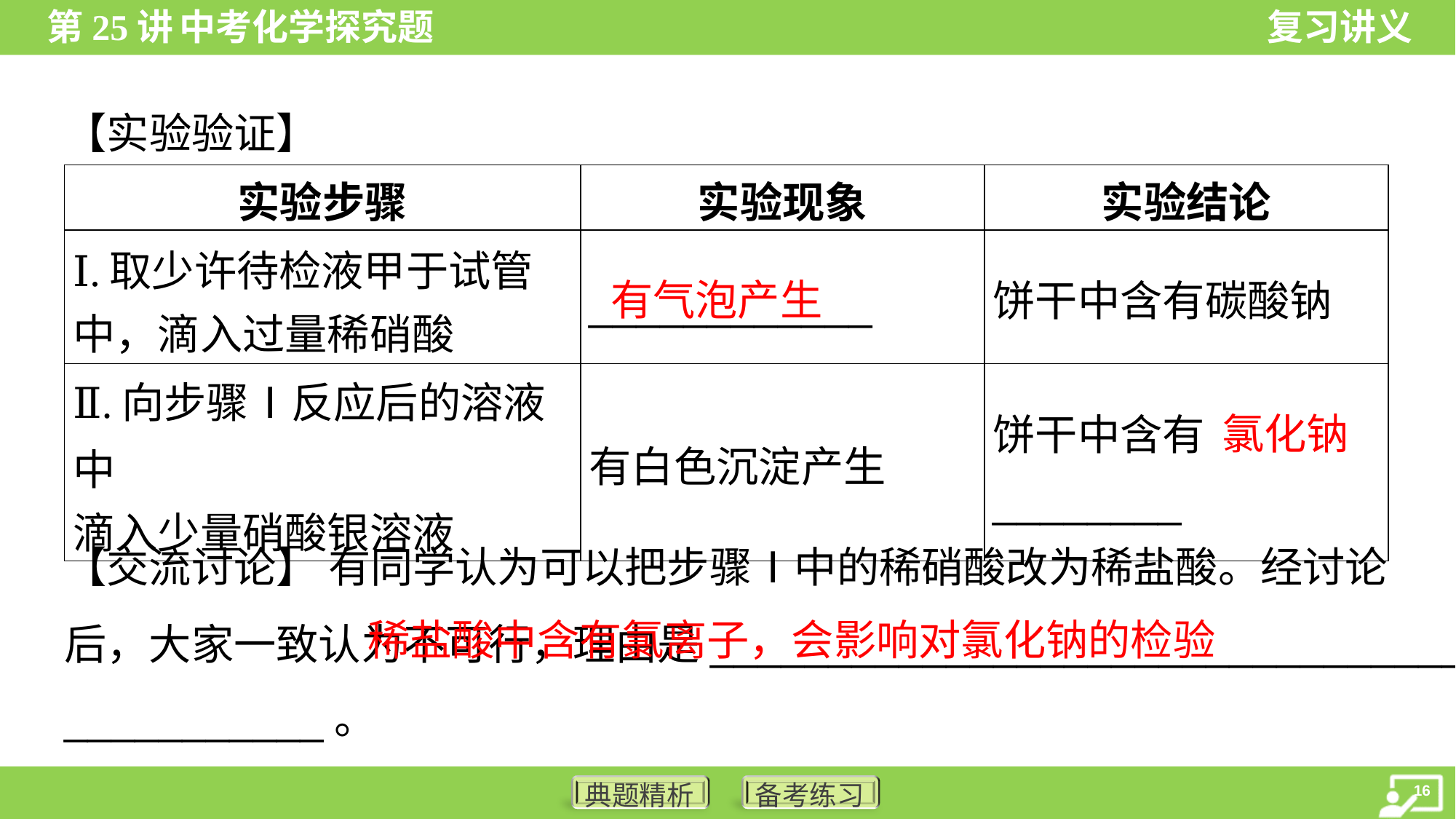

【实验验证】
| 实验步骤 | 实验现象 | 实验结论 |
| --- | --- | --- |
| Ⅰ.取少许待检液甲于试管 中，滴入过量稀硝酸 | \_\_\_\_\_\_\_\_\_\_\_\_ | 饼干中含有碳酸钠 |
| Ⅱ.向步骤Ⅰ反应后的溶液中 滴入少量硝酸银溶液 | 有白色沉淀产生 | 饼干中含有\_\_\_\_\_\_\_\_ |
有气泡产生
氯化钠
【交流讨论】 有同学认为可以把步骤Ⅰ中的稀硝酸改为稀盐酸。经讨论
后，大家一致认为不可行，理由是________________________________
___________。
                               稀盐酸中含有氯离子，会影响对氯化钠的检验